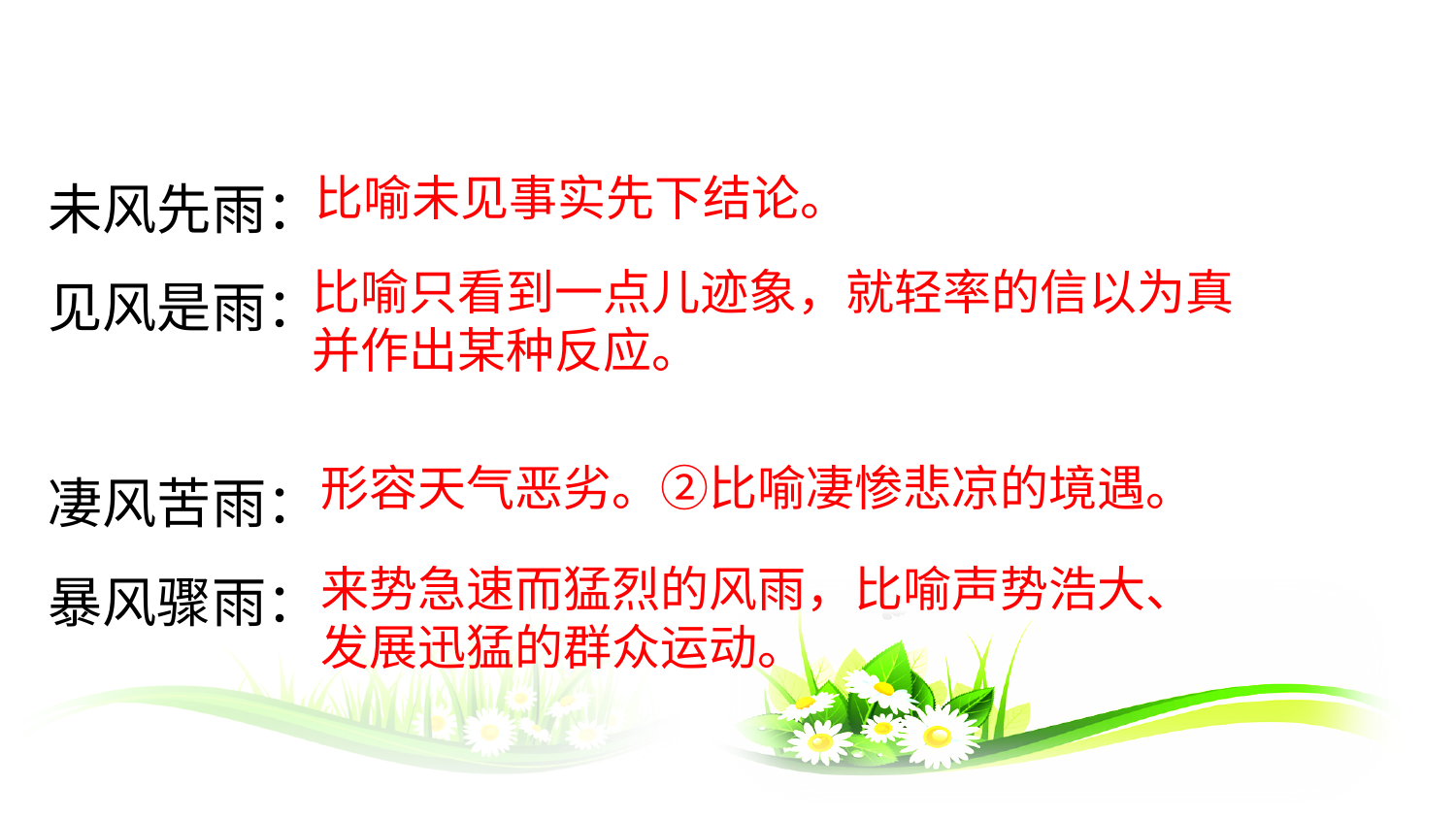

未风先雨：
见风是雨：

凄风苦雨：
暴风骤雨：
比喻未见事实先下结论。
比喻只看到一点儿迹象，就轻率的信以为真并作出某种反应。
形容天气恶劣。②比喻凄惨悲凉的境遇。
来势急速而猛烈的风雨，比喻声势浩大、发展迅猛的群众运动。